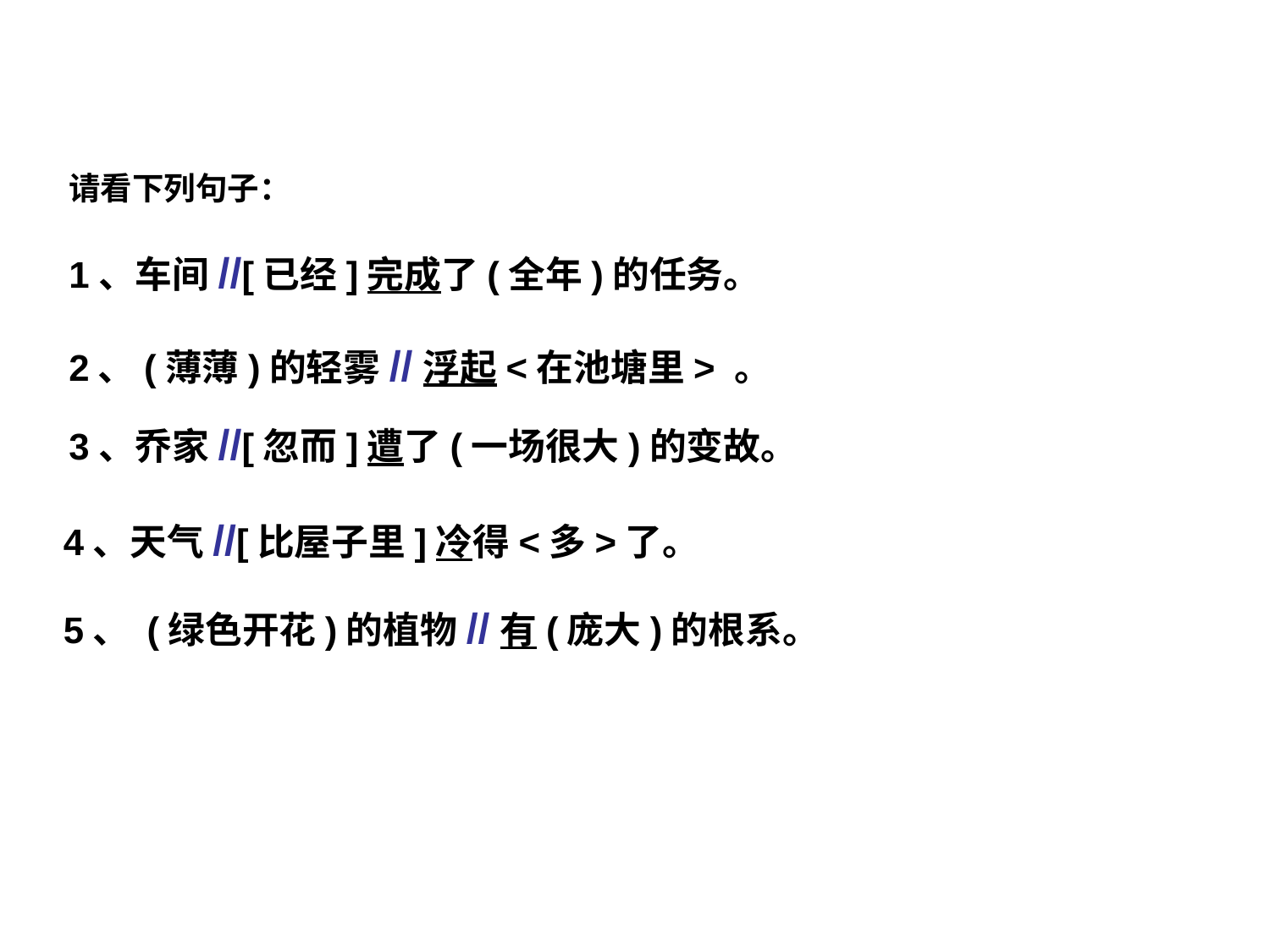

请看下列句子：
1、车间//[已经]完成了(全年)的任务。
2、(薄薄)的轻雾//浮起<在池塘里> 。
3、乔家//[忽而]遭了(一场很大)的变故。
4、天气//[比屋子里]冷得<多>了。
5、 (绿色开花)的植物//有(庞大)的根系。